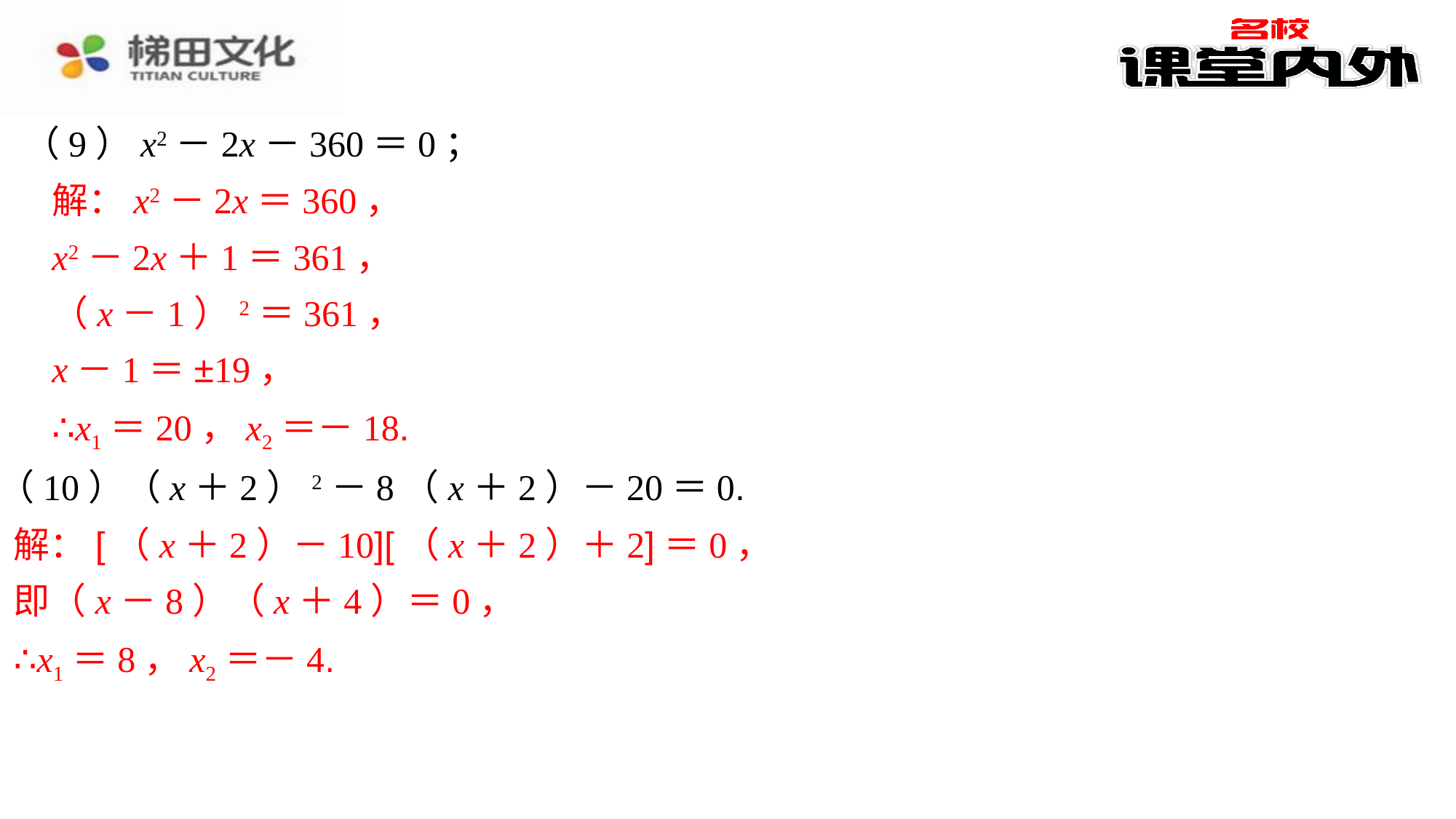

（9）x2－2x－360＝0；
解：x2－2x＝360，
x2－2x＋1＝361，
（x－1）2＝361，
x－1＝±19，
∴x1＝20，x2＝－18.
（10）（x＋2）2－8（x＋2）－20＝0.
解：[（x＋2）－10][（x＋2）＋2]＝0，
即（x－8）（x＋4）＝0，
∴x1＝8，x2＝－4.